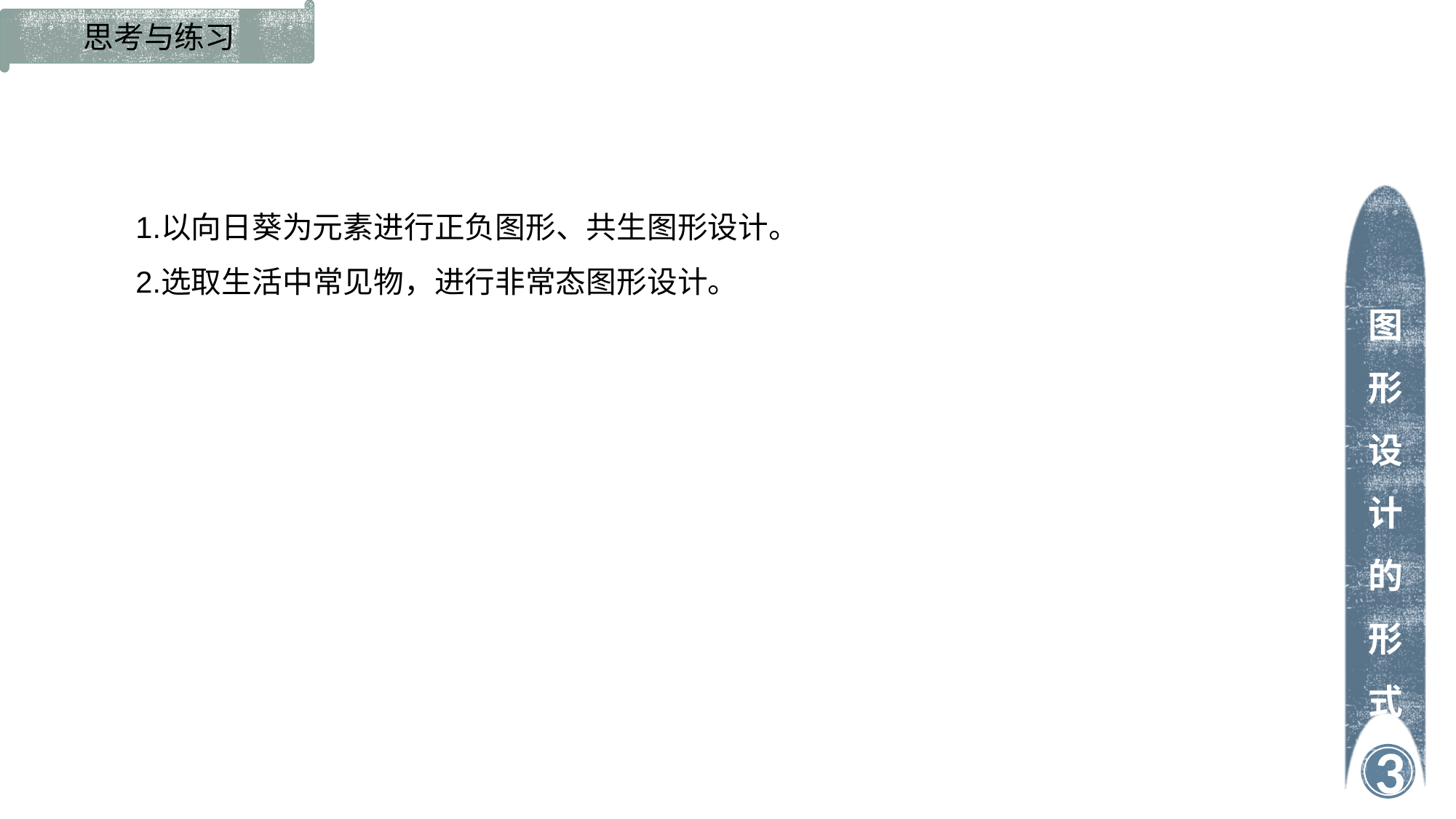

思考与练习
以向日葵为元素进行正负图形、共生图形设计。
选取生活中常见物，进行非常态图形设计。
图形设计的形式
3